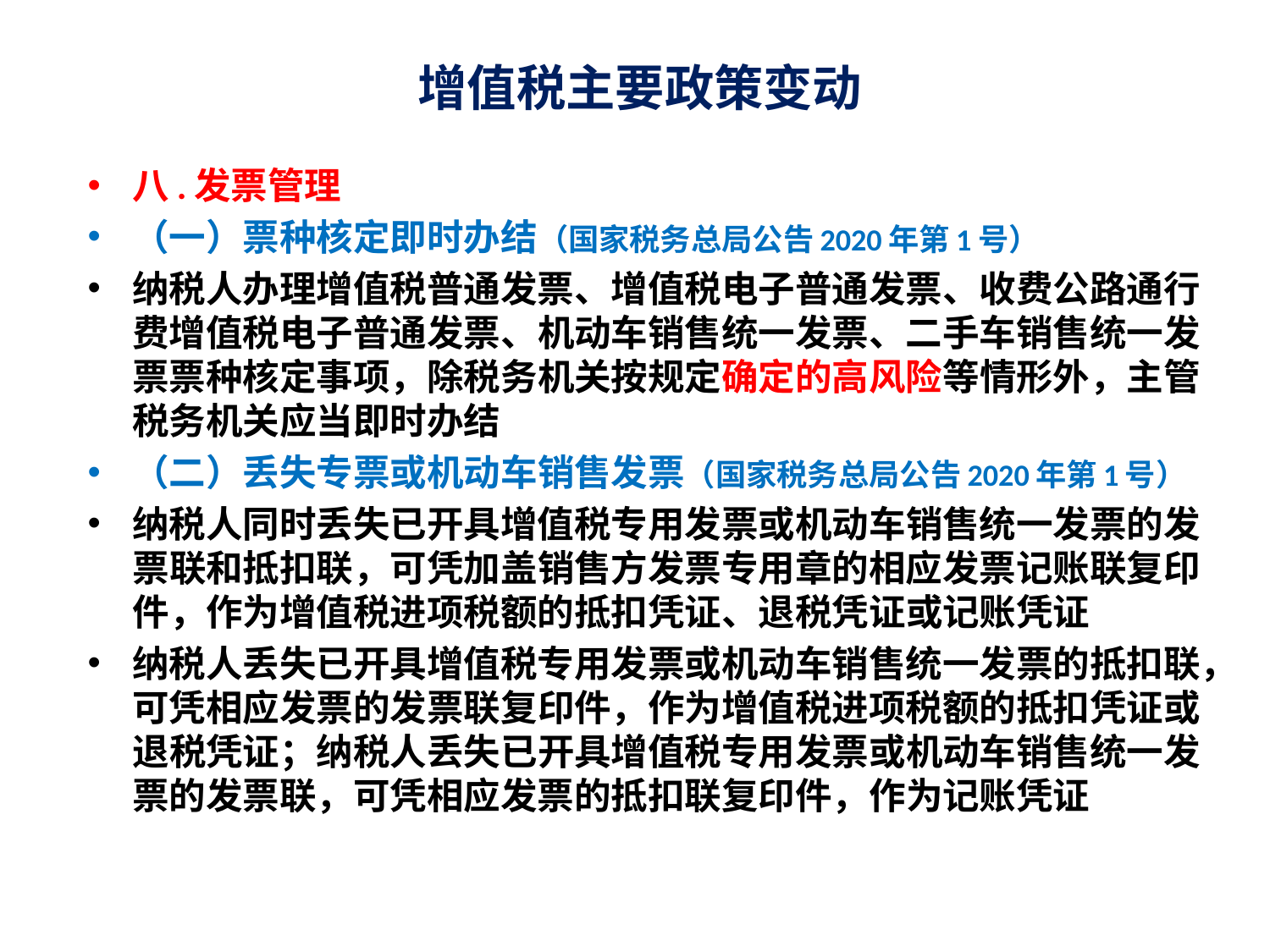

# 增值税主要政策变动
八.发票管理
（一）票种核定即时办结（国家税务总局公告2020年第1号）
纳税人办理增值税普通发票、增值税电子普通发票、收费公路通行费增值税电子普通发票、机动车销售统一发票、二手车销售统一发票票种核定事项，除税务机关按规定确定的高风险等情形外，主管税务机关应当即时办结
（二）丢失专票或机动车销售发票（国家税务总局公告2020年第1号）
纳税人同时丢失已开具增值税专用发票或机动车销售统一发票的发票联和抵扣联，可凭加盖销售方发票专用章的相应发票记账联复印件，作为增值税进项税额的抵扣凭证、退税凭证或记账凭证
纳税人丢失已开具增值税专用发票或机动车销售统一发票的抵扣联，可凭相应发票的发票联复印件，作为增值税进项税额的抵扣凭证或退税凭证；纳税人丢失已开具增值税专用发票或机动车销售统一发票的发票联，可凭相应发票的抵扣联复印件，作为记账凭证